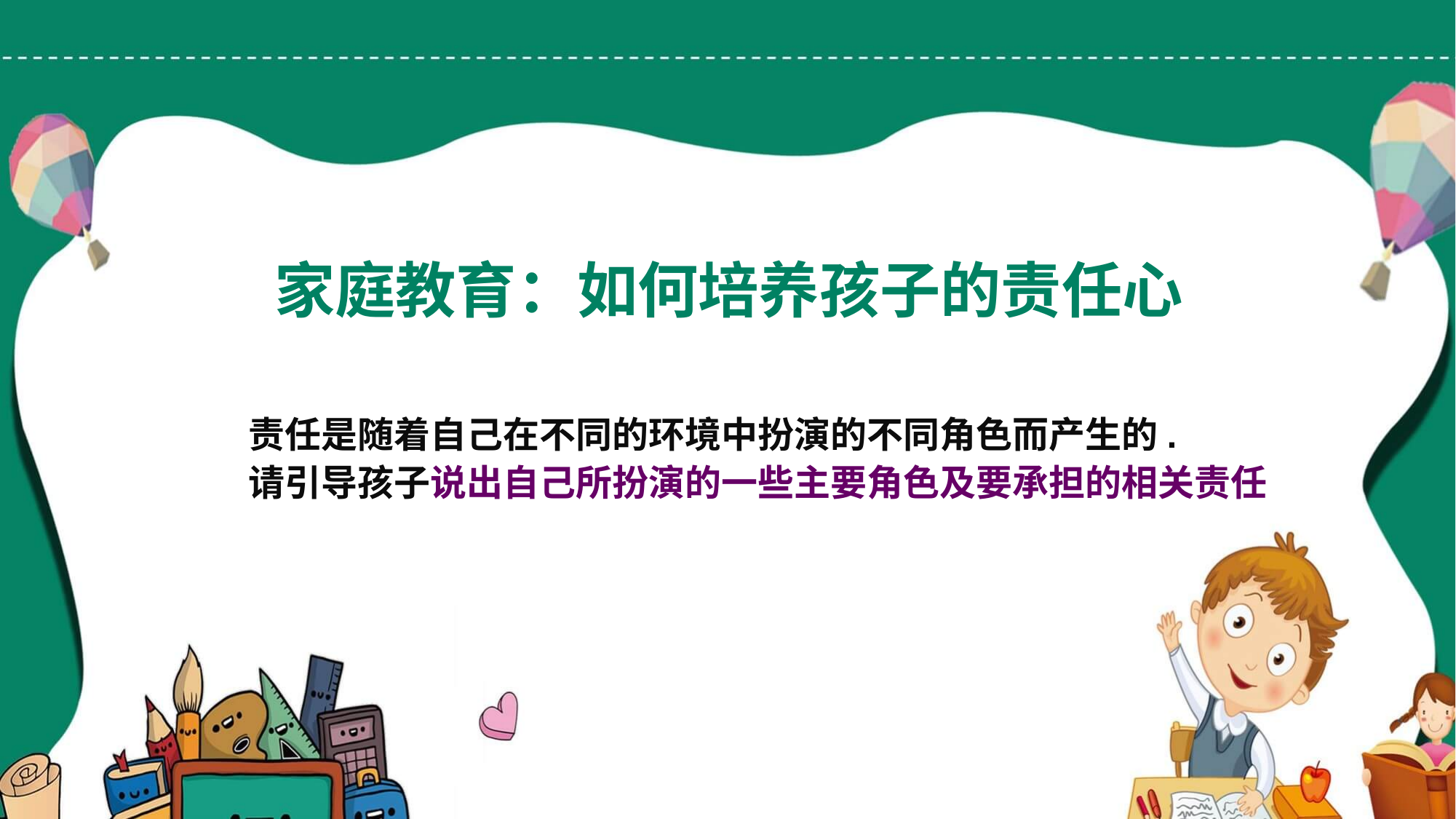

# 家庭教育：如何培养孩子的责任心
责任是随着自己在不同的环境中扮演的不同角色而产生的.
请引导孩子说出自己所扮演的一些主要角色及要承担的相关责任